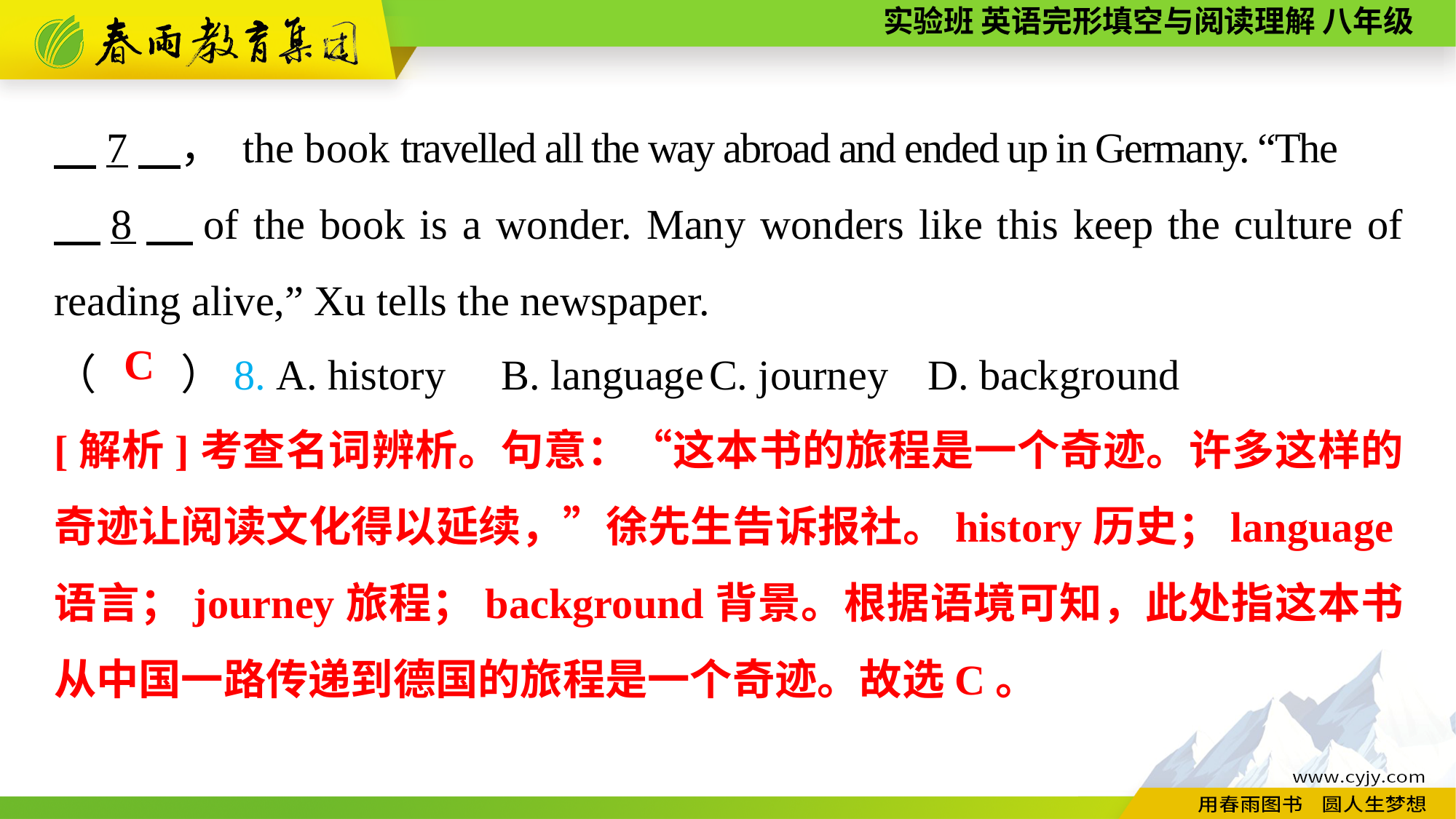

7　， the book travelled all the way abroad and ended up in Germany. “The
　8，of the book is a wonder. Many wonders like this keep the culture of reading alive,” Xu tells the newspaper.
（　　）8. A. history	 B. language	C. journey	D. background
C
[解析]考查名词辨析。句意：“这本书的旅程是一个奇迹。许多这样的奇迹让阅读文化得以延续，”徐先生告诉报社。history历史；language语言；journey旅程；background背景。根据语境可知，此处指这本书从中国一路传递到德国的旅程是一个奇迹。故选C。